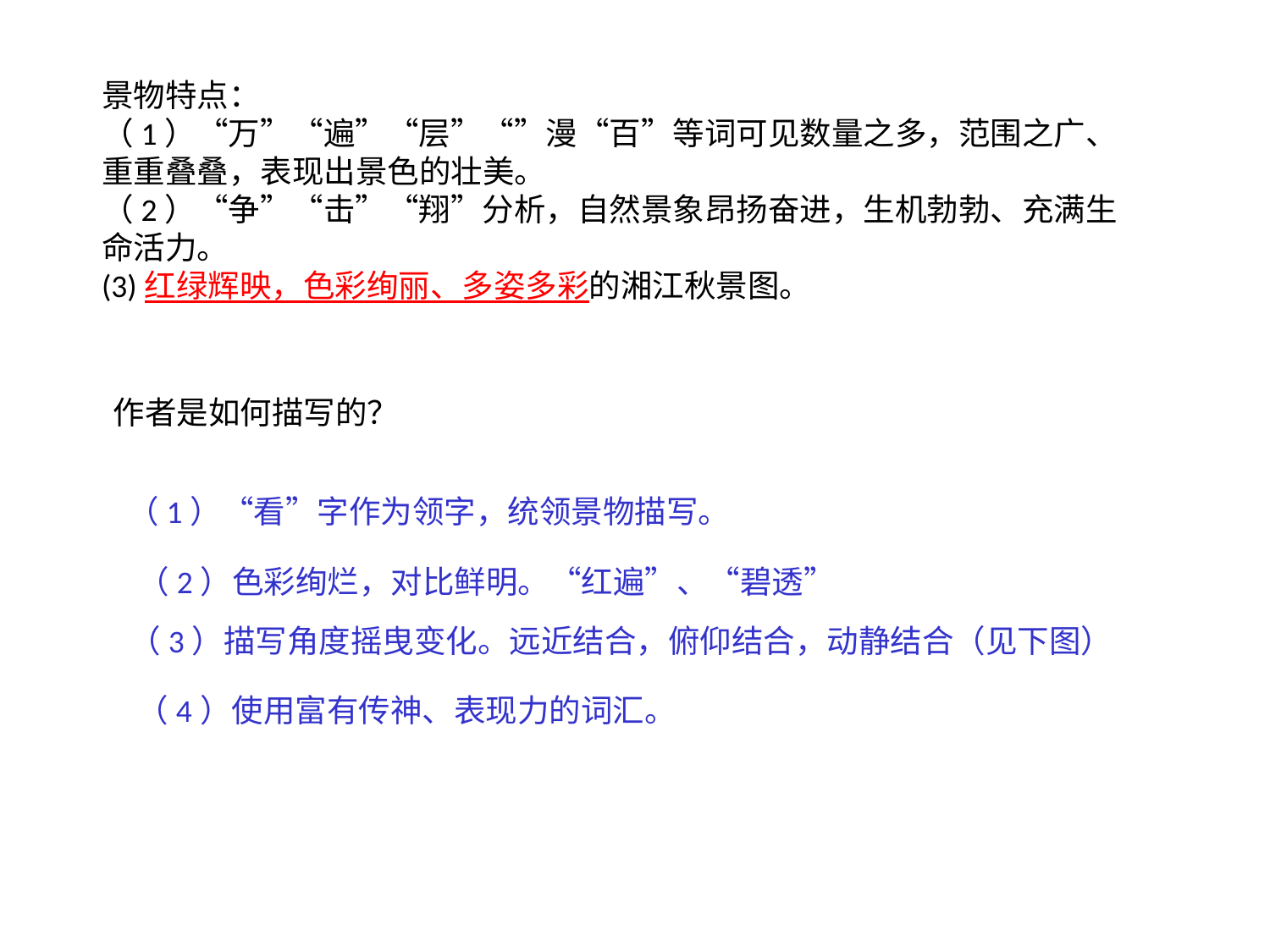

景物特点：
（1）“万”“遍”“层”“”漫“百”等词可见数量之多，范围之广、重重叠叠，表现出景色的壮美。
（2）“争”“击”“翔”分析，自然景象昂扬奋进，生机勃勃、充满生命活力。
(3)红绿辉映，色彩绚丽、多姿多彩的湘江秋景图。
作者是如何描写的？

（1）“看”字作为领字，统领景物描写。
（2）色彩绚烂，对比鲜明。“红遍”、“碧透”
（3）描写角度摇曳变化。远近结合，俯仰结合，动静结合（见下图）

（4）使用富有传神、表现力的词汇。